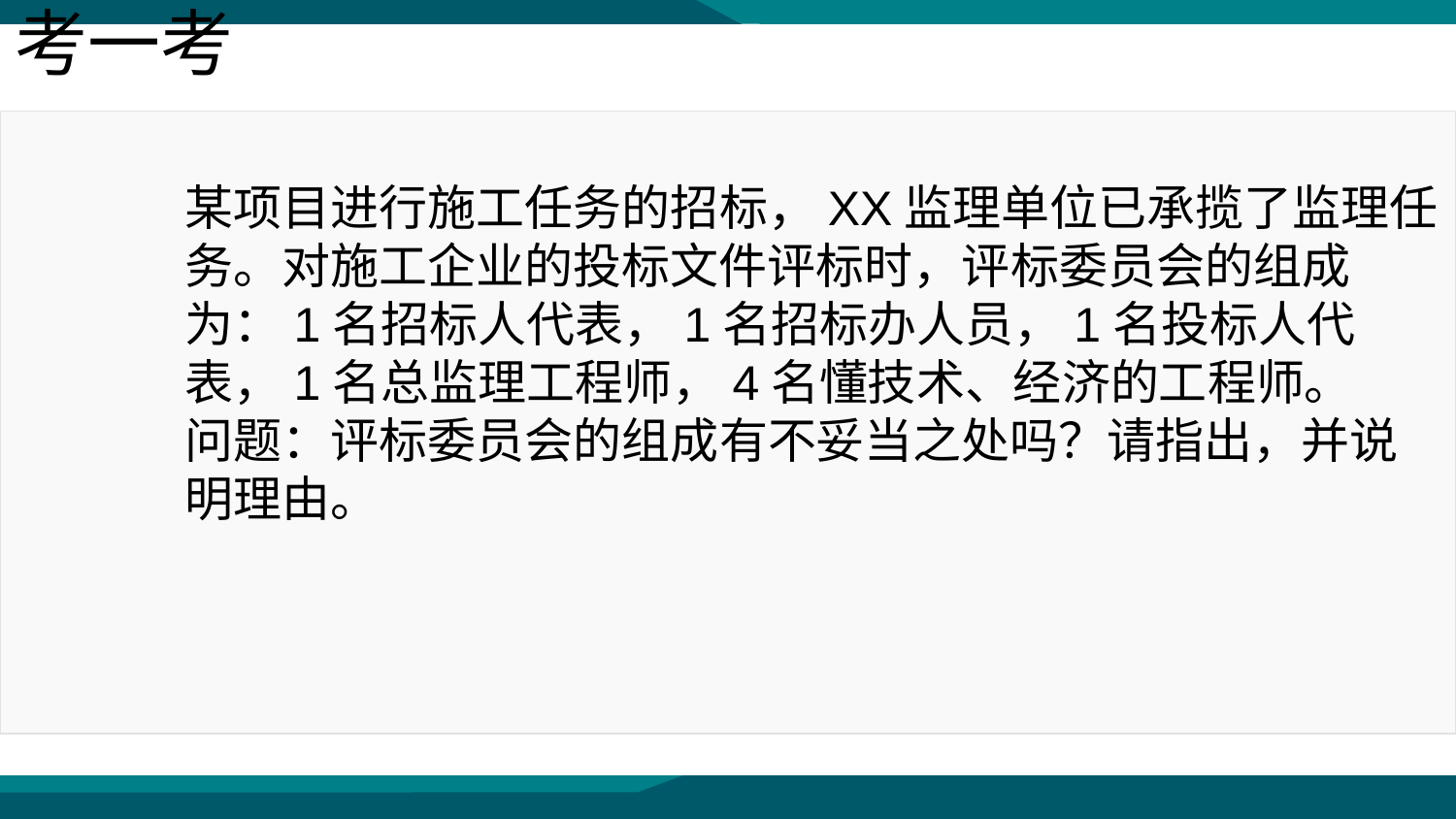

考一考
某项目进行施工任务的招标，XX监理单位已承揽了监理任务。对施工企业的投标文件评标时，评标委员会的组成为：1名招标人代表，1名招标办人员，1名投标人代表，1名总监理工程师，4名懂技术、经济的工程师。
问题：评标委员会的组成有不妥当之处吗？请指出，并说明理由。